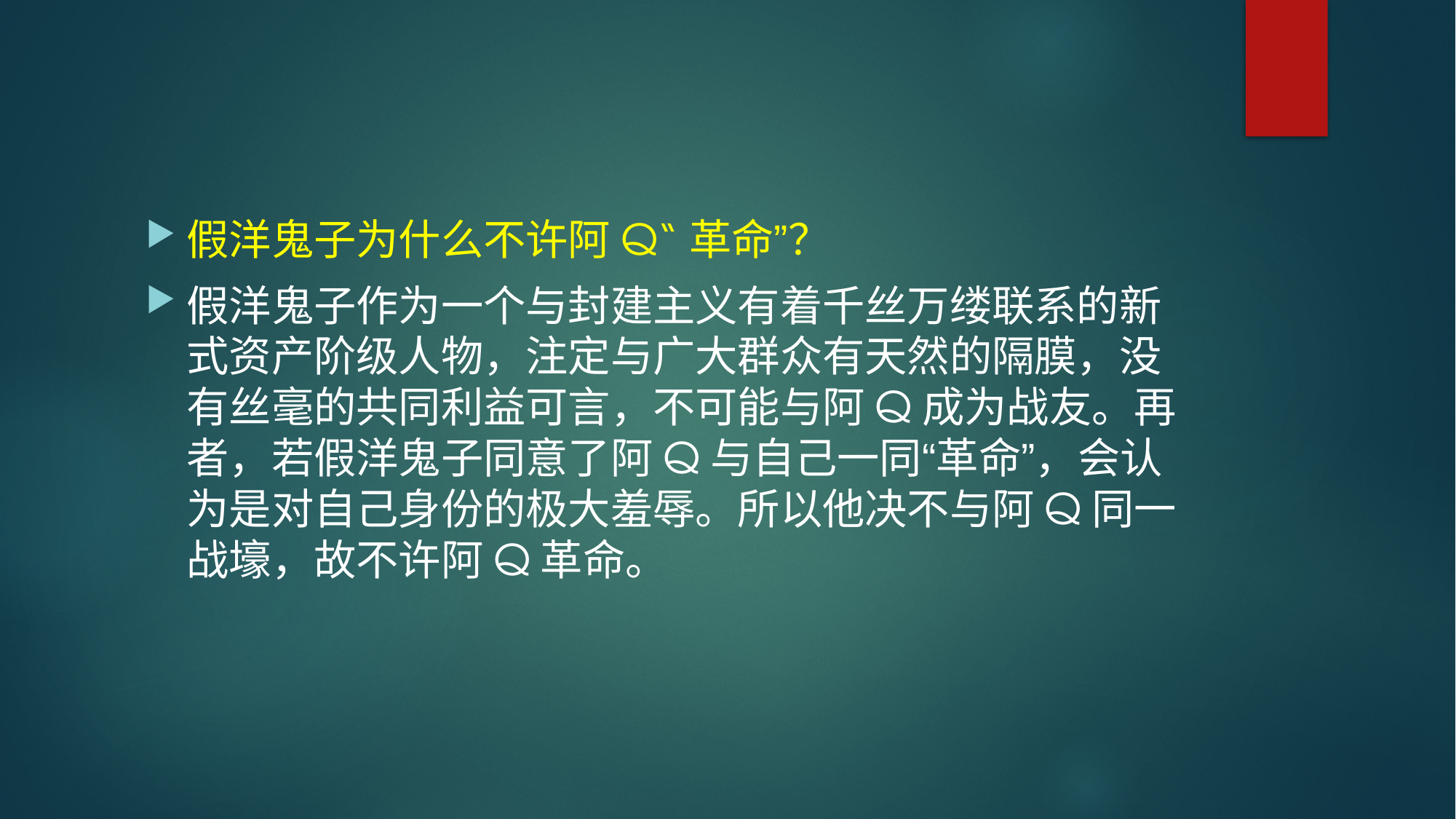

假洋鬼子为什么不许阿Q“革命”？
假洋鬼子作为一个与封建主义有着千丝万缕联系的新式资产阶级人物，注定与广大群众有天然的隔膜，没有丝毫的共同利益可言，不可能与阿Q成为战友。再者，若假洋鬼子同意了阿Q与自己一同“革命”，会认为是对自己身份的极大羞辱。所以他决不与阿Q同一战壕，故不许阿Q革命。